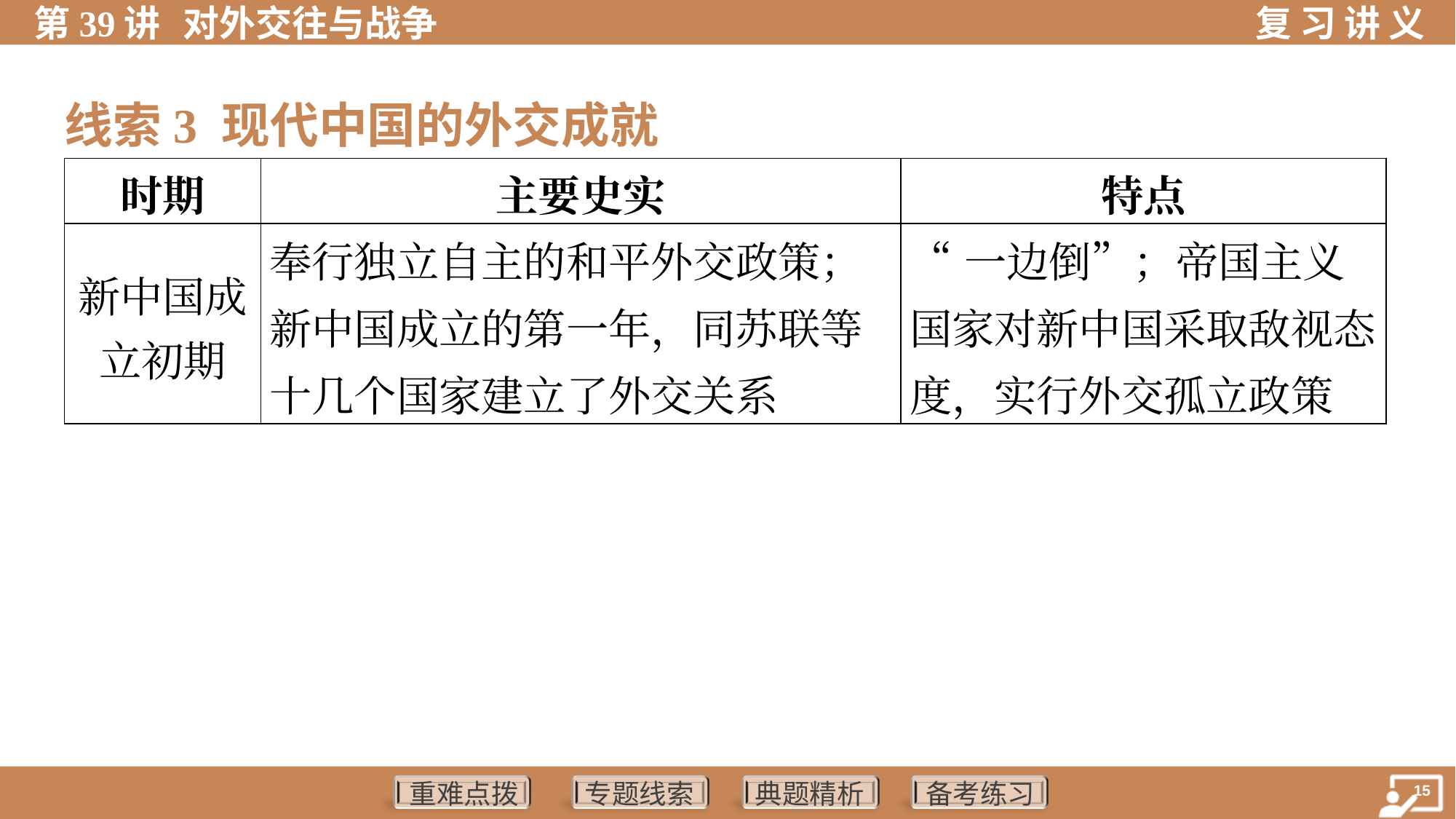

线索3 现代中国的外交成就
| 时期 | 主要史实 | 特点 |
| --- | --- | --- |
| 新中国成 立初期 | 奉行独立自主的和平外交政策；新中国成立的第一年，同苏联等十几个国家建立了外交关系 | “一边倒”；帝国主义国家对新中国采取敌视态度，实行外交孤立政策 |